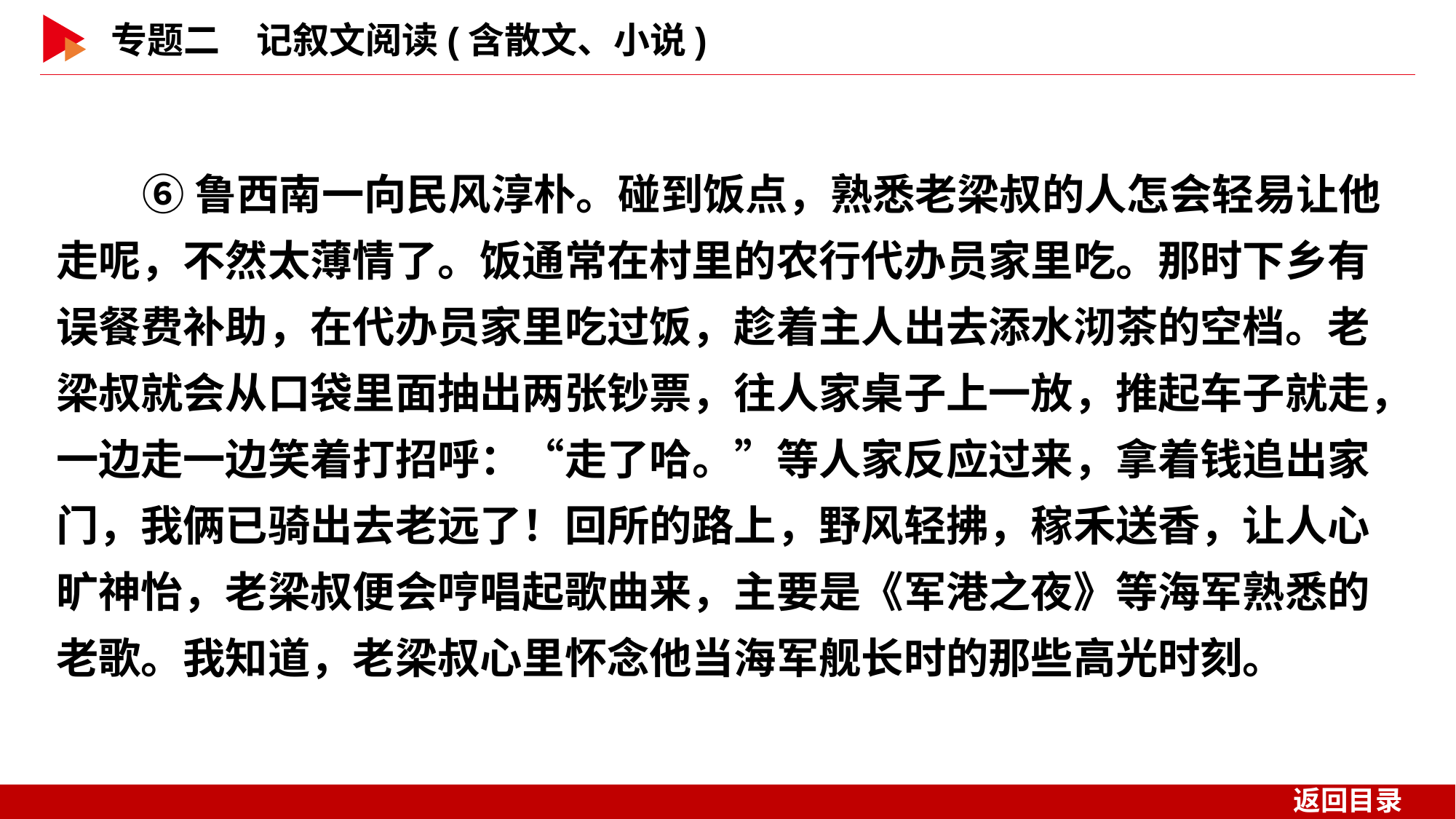

⑥鲁西南一向民风淳朴。碰到饭点，熟悉老梁叔的人怎会轻易让他走呢，不然太薄情了。饭通常在村里的农行代办员家里吃。那时下乡有误餐费补助，在代办员家里吃过饭，趁着主人出去添水沏茶的空档。老梁叔就会从口袋里面抽出两张钞票，往人家桌子上一放，推起车子就走，一边走一边笑着打招呼：“走了哈。”等人家反应过来，拿着钱追出家门，我俩已骑出去老远了！回所的路上，野风轻拂，稼禾送香，让人心旷神怡，老梁叔便会哼唱起歌曲来，主要是《军港之夜》等海军熟悉的老歌。我知道，老梁叔心里怀念他当海军舰长时的那些高光时刻。